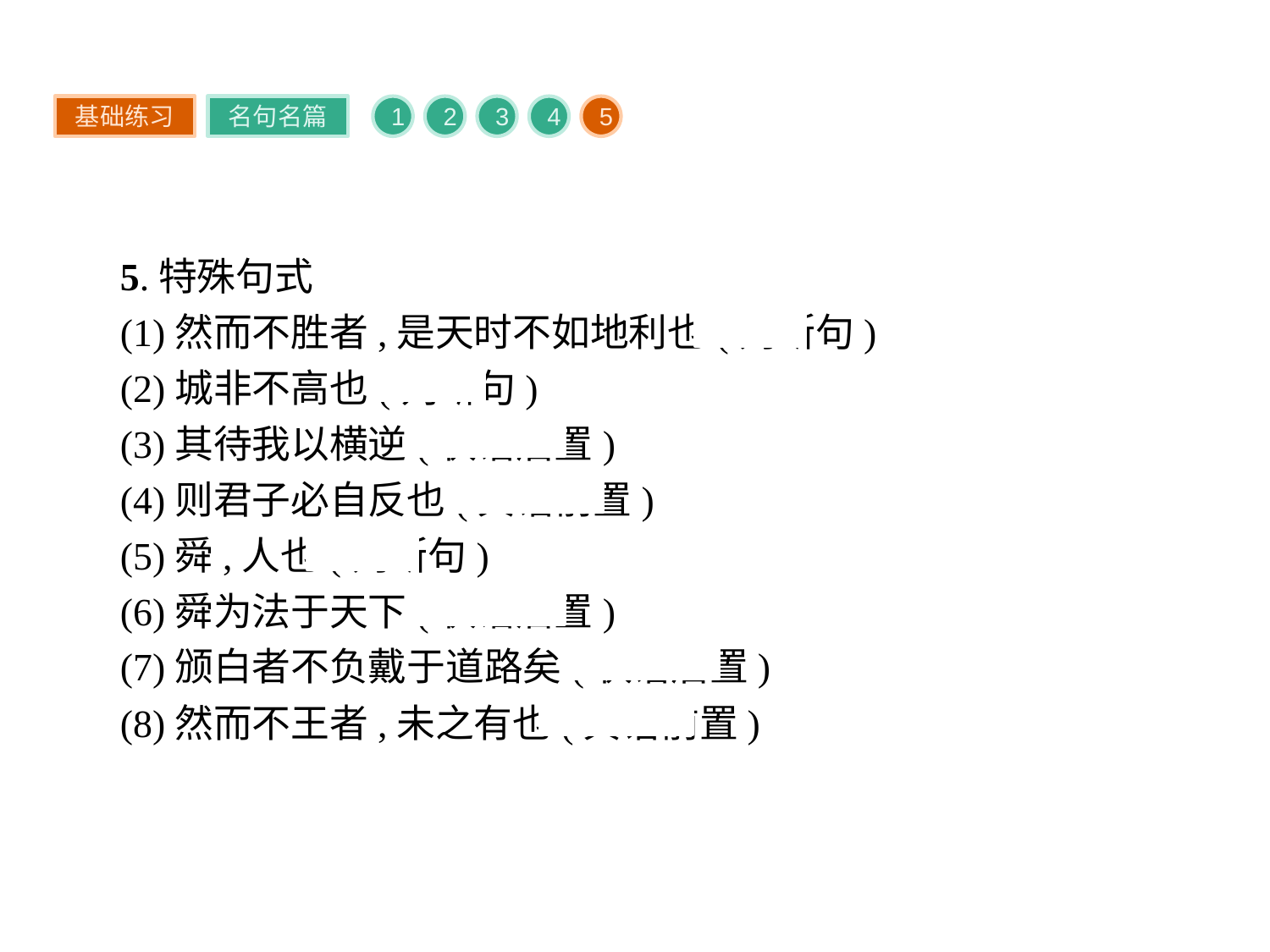

基础练习
名句名篇
1
2
3
4
5
5.特殊句式
(1)然而不胜者,是天时不如地利也(判断句)
(2)城非不高也(判断句)
(3)其待我以横逆(状语后置)
(4)则君子必自反也(宾语前置)
(5)舜,人也(判断句)
(6)舜为法于天下(状语后置)
(7)颁白者不负戴于道路矣(状语后置)
(8)然而不王者,未之有也(宾语前置)